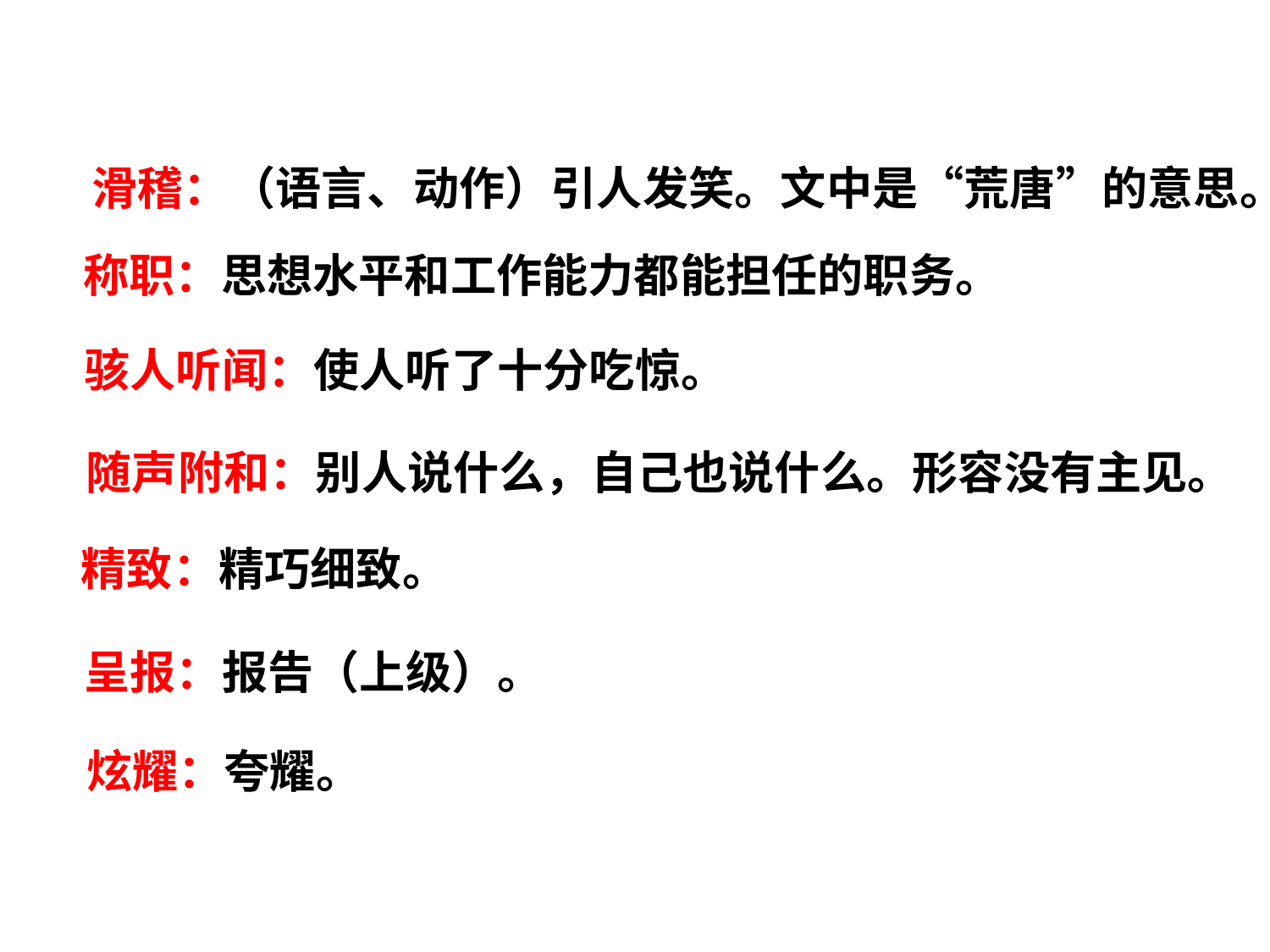

滑稽：（语言、动作）引人发笑。文中是“荒唐”的意思。
称职：思想水平和工作能力都能担任的职务。
骇人听闻：使人听了十分吃惊。
随声附和：别人说什么，自己也说什么。形容没有主见。
精致：精巧细致。

呈报：报告（上级）。
炫耀：夸耀。